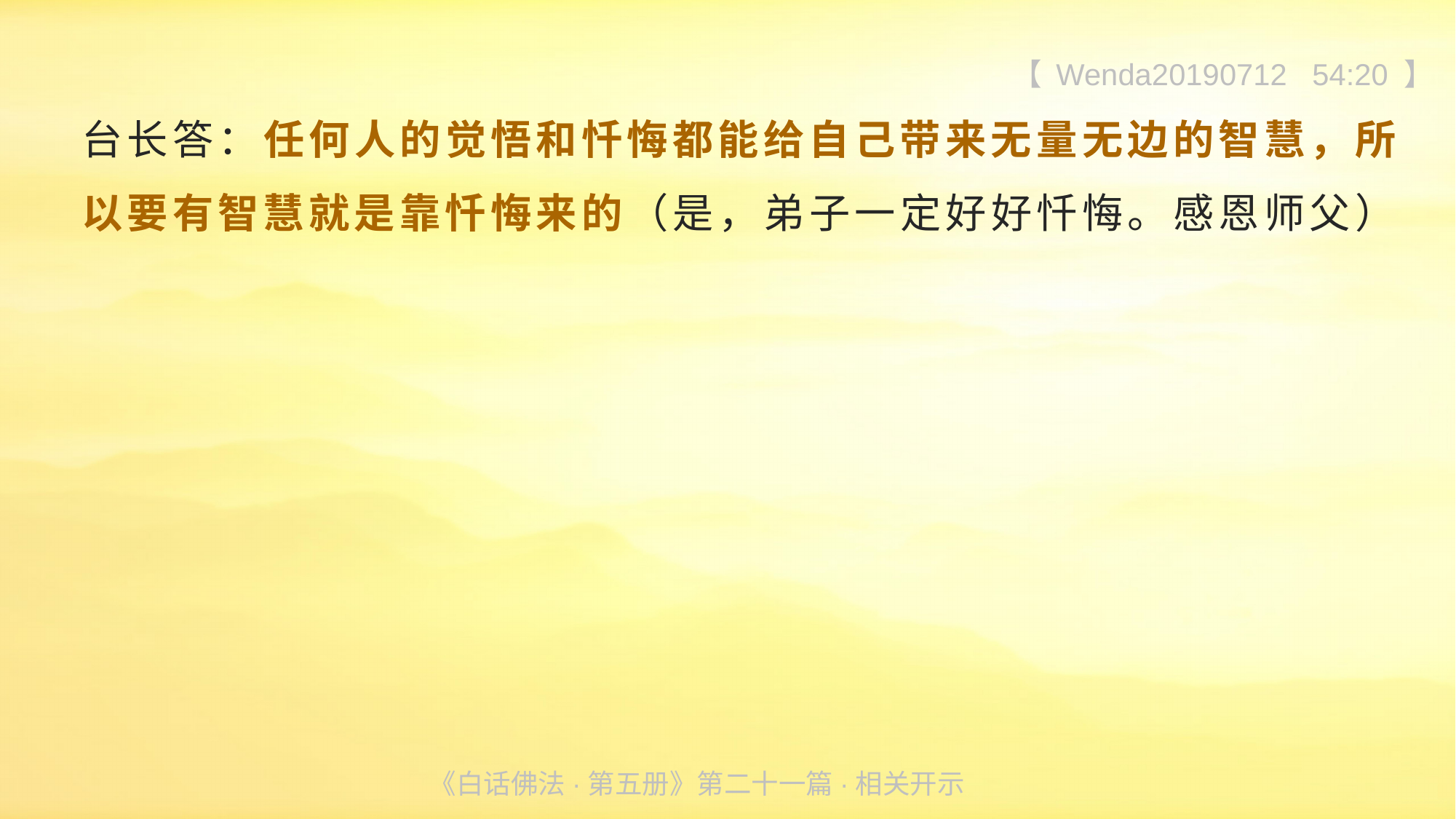

【 Wenda20190712   54:20 】
台长答：任何人的觉悟和忏悔都能给自己带来无量无边的智慧，所以要有智慧就是靠忏悔来的（是，弟子一定好好忏悔。感恩师父）

《白话佛法·第五册》第二十一篇·相关开示